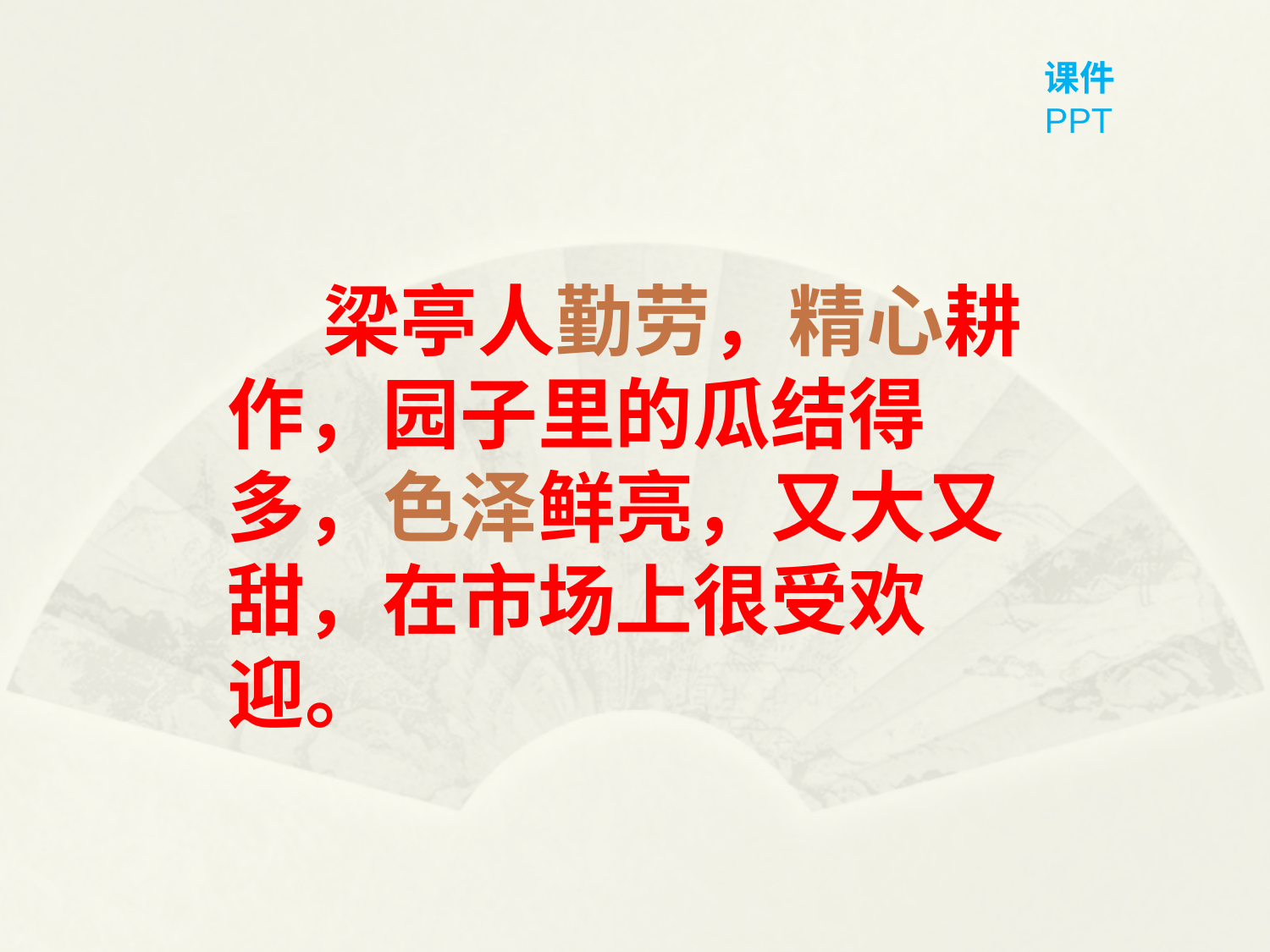

课件PPT
　　梁亭人勤劳，精心耕作，园子里的瓜结得多，色泽鲜亮，又大又甜，在市场上很受欢迎。